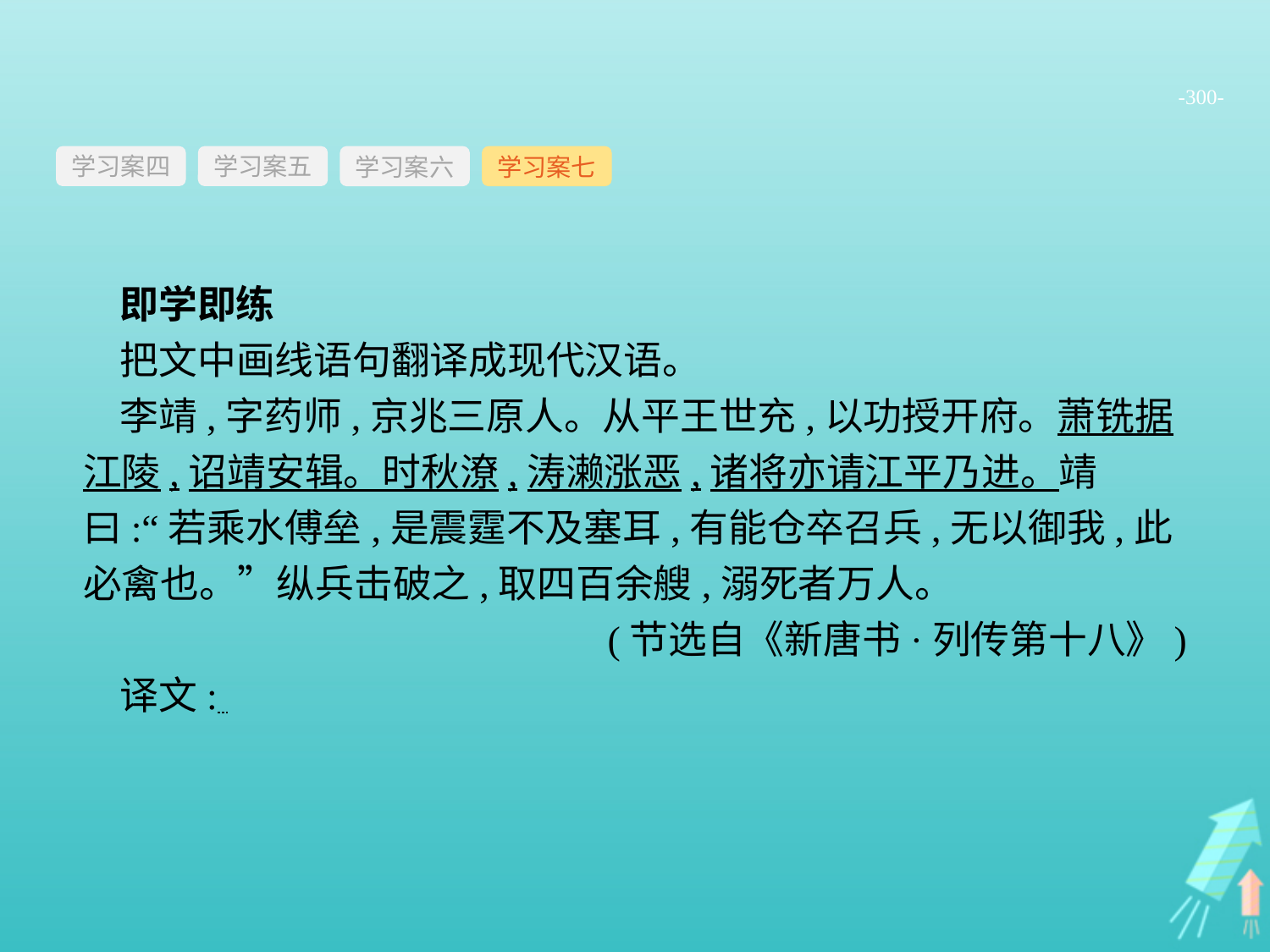

-300-
学习案四
学习案六
学习案七
学习案五
即学即练
把文中画线语句翻译成现代汉语。
李靖,字药师,京兆三原人。从平王世充,以功授开府。萧铣据江陵,诏靖安辑。时秋潦,涛濑涨恶,诸将亦请江平乃进。靖曰:“若乘水傅垒,是震霆不及塞耳,有能仓卒召兵,无以御我,此必禽也。”纵兵击破之,取四百余艘,溺死者万人。
(节选自《新唐书·列传第十八》)
译文: